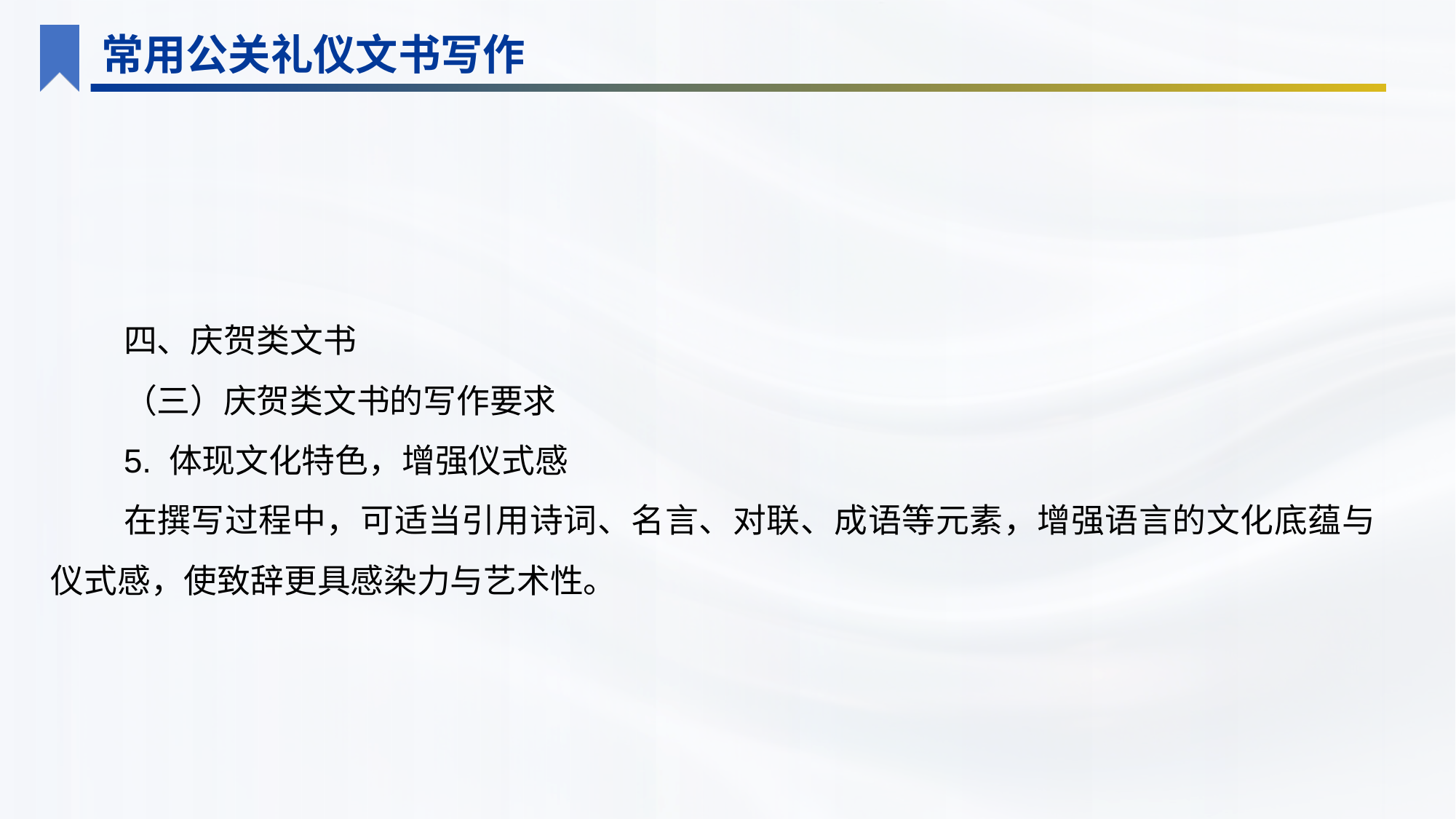

常用公关礼仪文书写作
四、庆贺类文书
（三）庆贺类文书的写作要求
5. 体现文化特色，增强仪式感
在撰写过程中，可适当引用诗词、名言、对联、成语等元素，增强语言的文化底蕴与仪式感，使致辞更具感染力与艺术性。